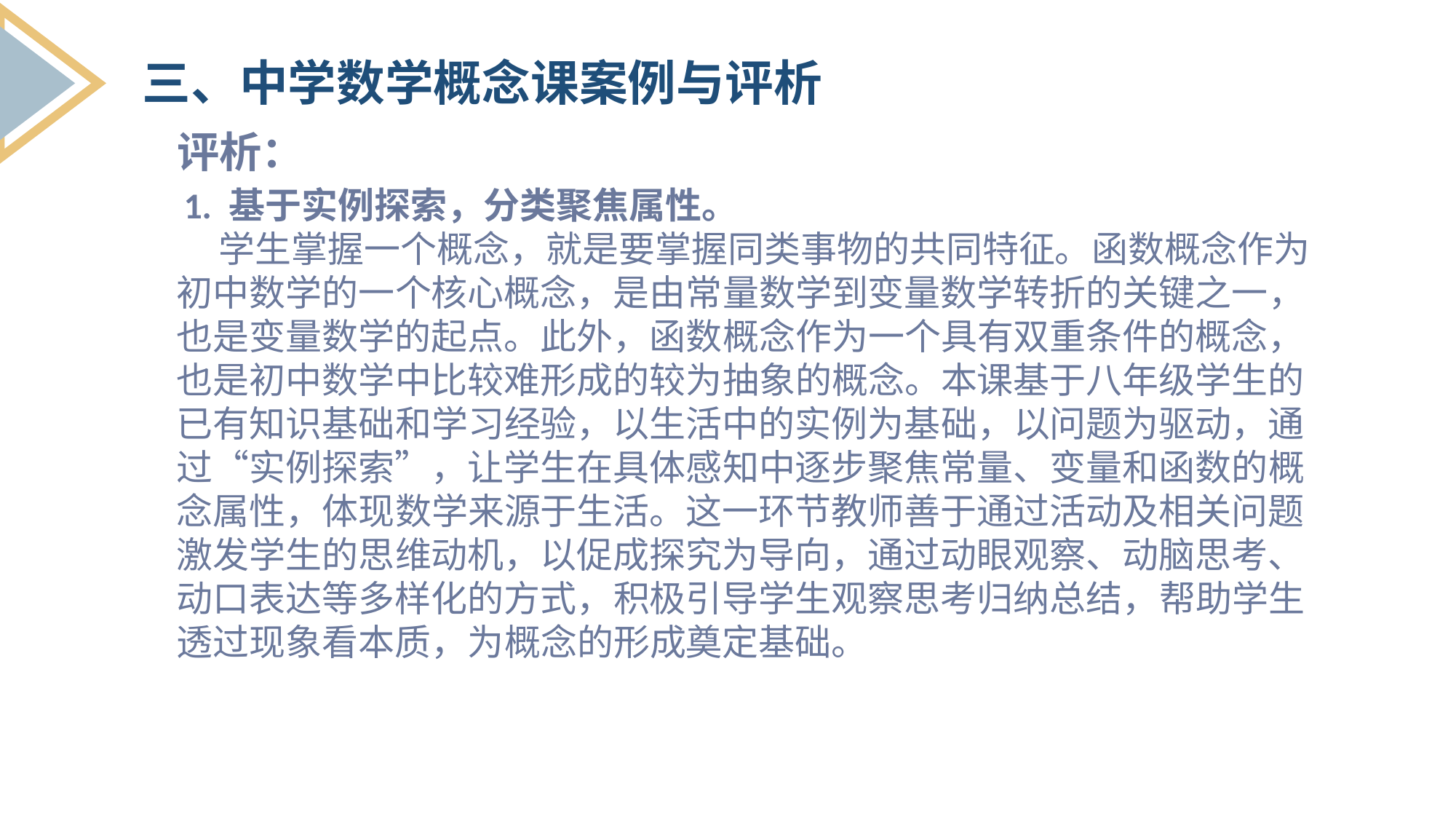

三、中学数学概念课案例与评析
评析：
 1. 基于实例探索，分类聚焦属性。
    学生掌握一个概念，就是要掌握同类事物的共同特征。函数概念作为初中数学的一个核心概念，是由常量数学到变量数学转折的关键之一，也是变量数学的起点。此外，函数概念作为一个具有双重条件的概念，也是初中数学中比较难形成的较为抽象的概念。本课基于八年级学生的已有知识基础和学习经验，以生活中的实例为基础，以问题为驱动，通过“实例探索”，让学生在具体感知中逐步聚焦常量、变量和函数的概念属性，体现数学来源于生活。这一环节教师善于通过活动及相关问题激发学生的思维动机，以促成探究为导向，通过动眼观察、动脑思考、动口表达等多样化的方式，积极引导学生观察思考归纳总结，帮助学生透过现象看本质，为概念的形成奠定基础。